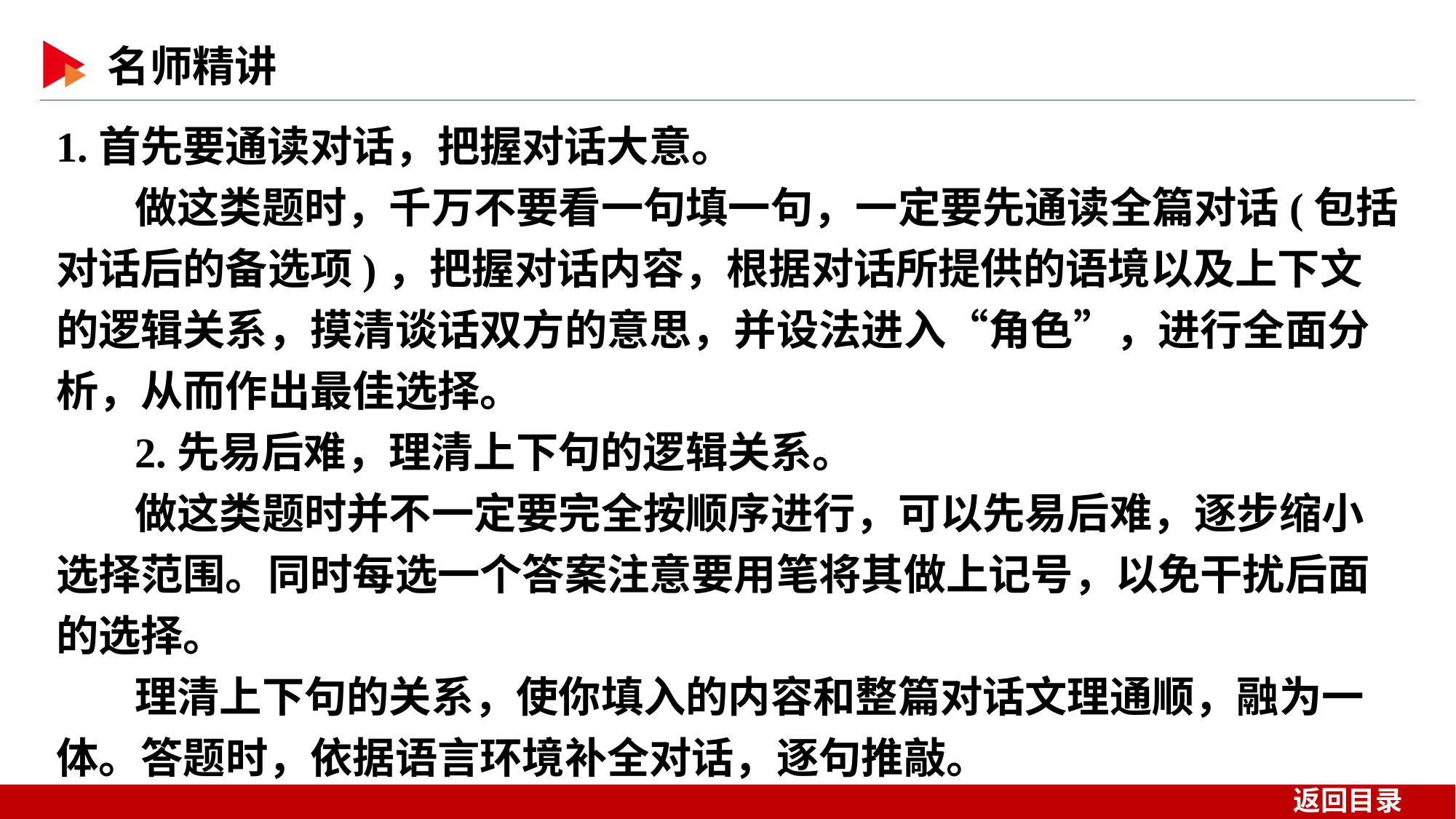

1.首先要通读对话，把握对话大意。
做这类题时，千万不要看一句填一句，一定要先通读全篇对话(包括对话后的备选项)，把握对话内容，根据对话所提供的语境以及上下文的逻辑关系，摸清谈话双方的意思，并设法进入“角色”，进行全面分析，从而作出最佳选择。
2.先易后难，理清上下句的逻辑关系。
做这类题时并不一定要完全按顺序进行，可以先易后难，逐步缩小选择范围。同时每选一个答案注意要用笔将其做上记号，以免干扰后面的选择。
理清上下句的关系，使你填入的内容和整篇对话文理通顺，融为一体。答题时，依据语言环境补全对话，逐句推敲。